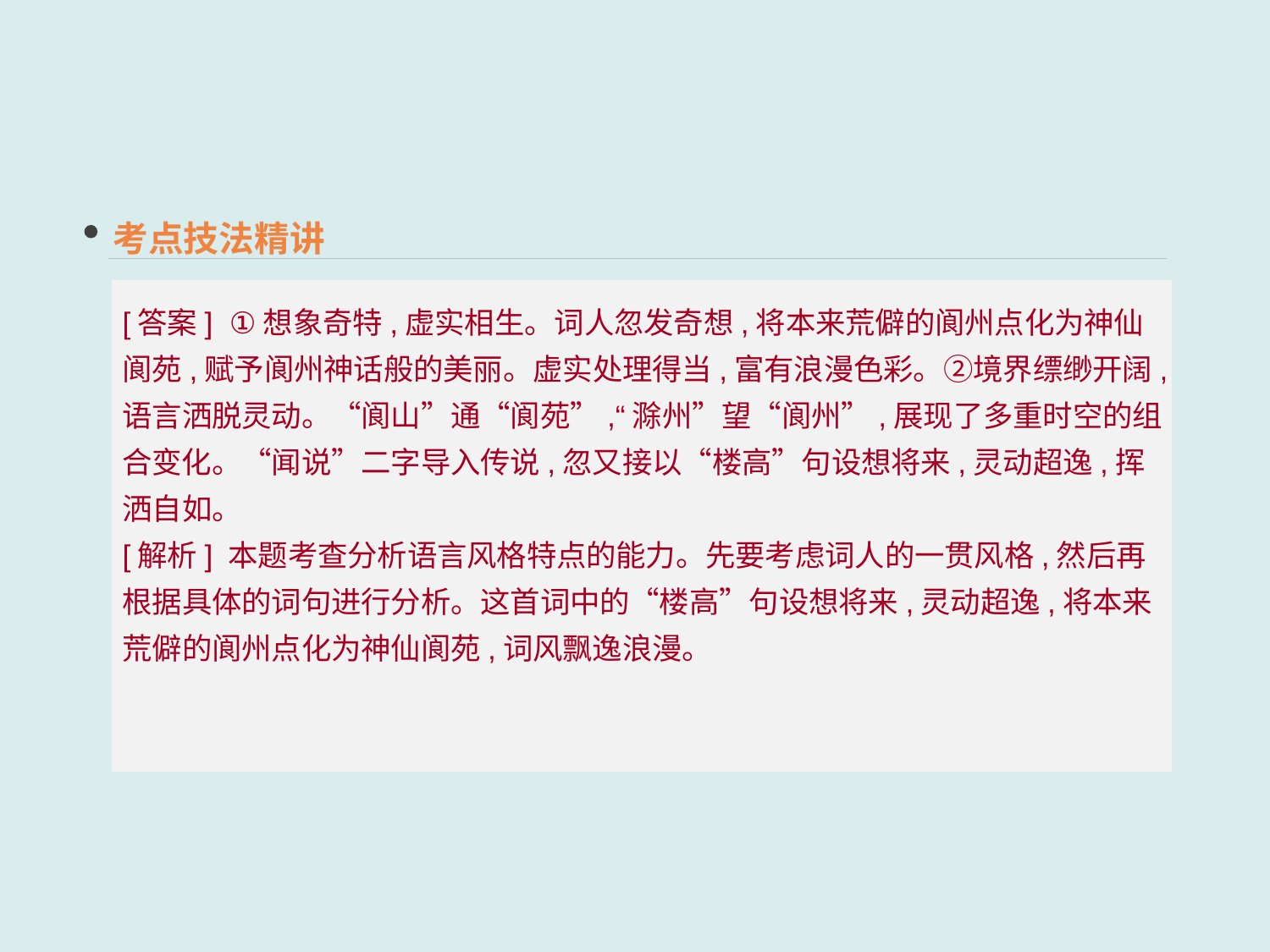

考点技法精讲

[答案]  ①想象奇特,虚实相生。词人忽发奇想,将本来荒僻的阆州点化为神仙阆苑,赋予阆州神话般的美丽。虚实处理得当,富有浪漫色彩。②境界缥缈开阔,语言洒脱灵动。“阆山”通“阆苑”,“滁州”望“阆州”,展现了多重时空的组合变化。“闻说”二字导入传说,忽又接以“楼高”句设想将来,灵动超逸,挥洒自如。
[解析] 本题考查分析语言风格特点的能力。先要考虑词人的一贯风格,然后再根据具体的词句进行分析。这首词中的“楼高”句设想将来,灵动超逸,将本来荒僻的阆州点化为神仙阆苑,词风飘逸浪漫。